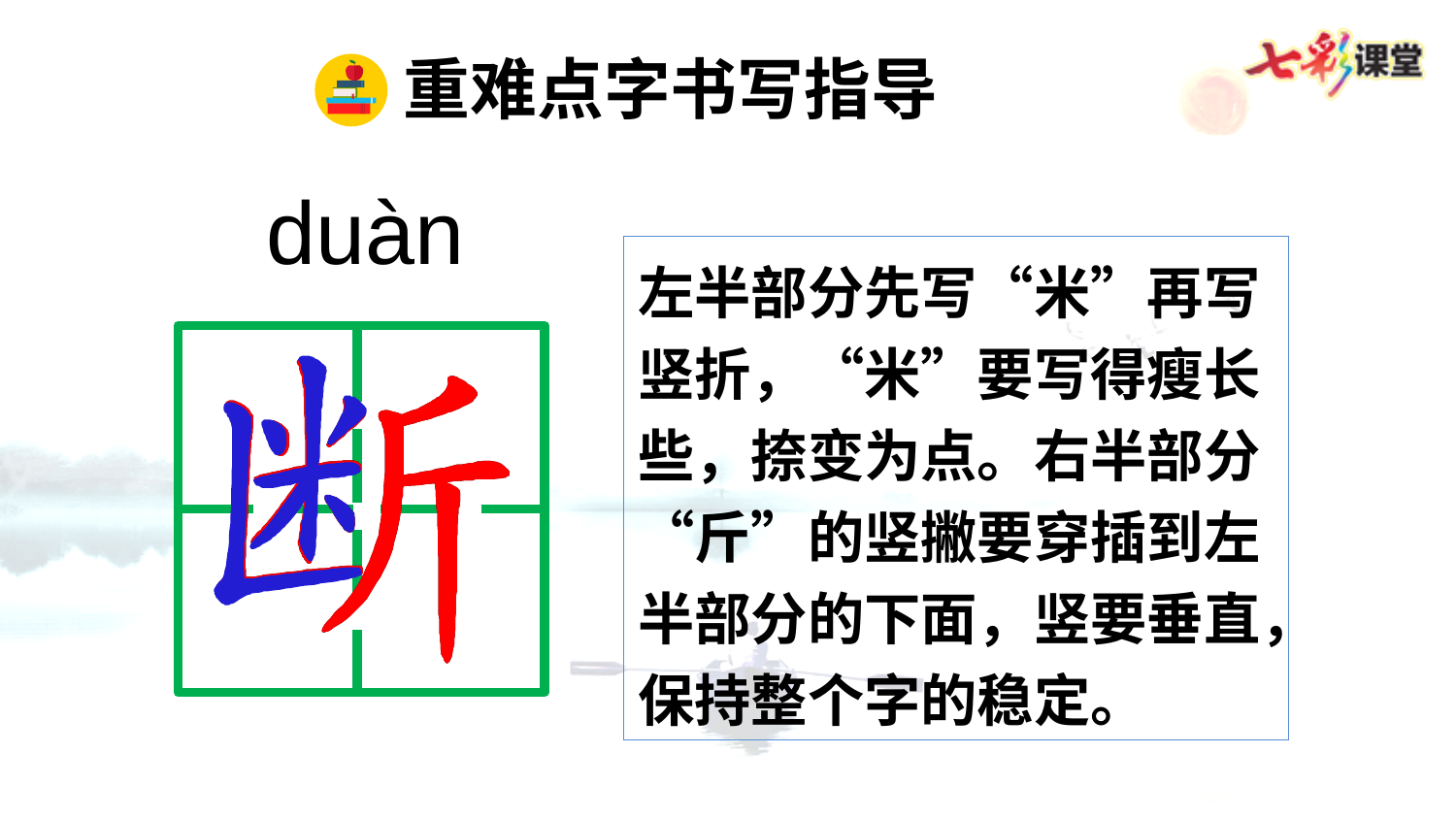

重难点字书写指导

duàn
左半部分先写“米”再写竖折，“米”要写得瘦长些，捺变为点。右半部分“斤”的竖撇要穿插到左半部分的下面，竖要垂直，保持整个字的稳定。